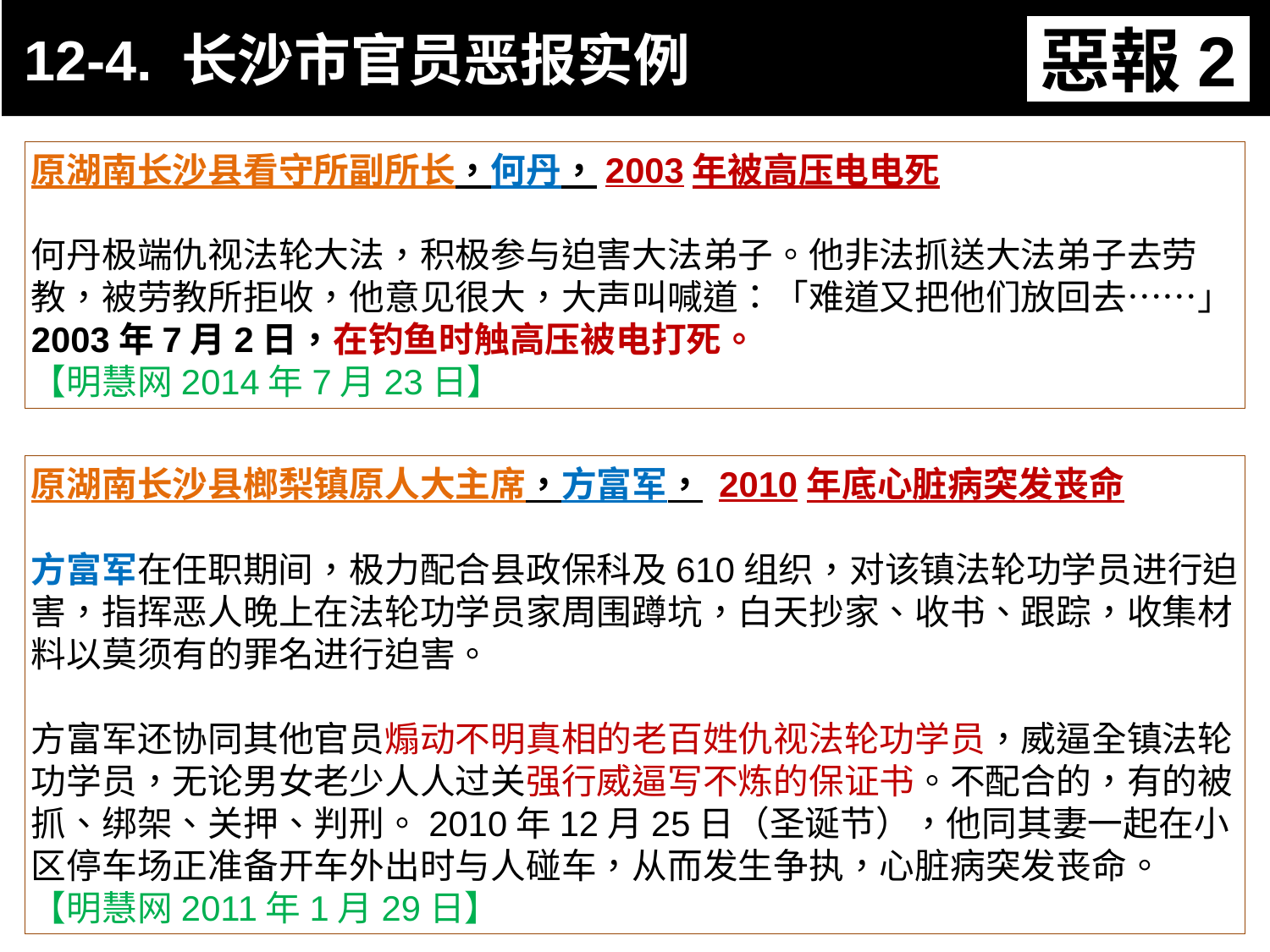

惡報2

 12-4. 长沙市官员恶报实例
11-3. XX市官員惡報實例
原湖南长沙县看守所副所长，何丹，2003年被高压电电死

何丹极端仇视法轮大法，积极参与迫害大法弟子。他非法抓送大法弟子去劳教，被劳教所拒收，他意见很大，大声叫喊道：「难道又把他们放回去……」
2003年7月2日，在钓鱼时触高压被电打死。
【明慧网2014年7月23日】
原湖南长沙县榔梨镇原人大主席，方富军， 2010年底心脏病突发丧命

方富军在任职期间，极力配合县政保科及610组织，对该镇法轮功学员进行迫害，指挥恶人晚上在法轮功学员家周围蹲坑，白天抄家、收书、跟踪，收集材料以莫须有的罪名进行迫害。

方富军还协同其他官员煽动不明真相的老百姓仇视法轮功学员，威逼全镇法轮功学员，无论男女老少人人过关强行威逼写不炼的保证书。不配合的，有的被抓、绑架、关押、判刑。2010年12月25日（圣诞节），他同其妻一起在小区停车场正准备开车外出时与人碰车，从而发生争执，心脏病突发丧命。
【明慧网2011年1月29日】